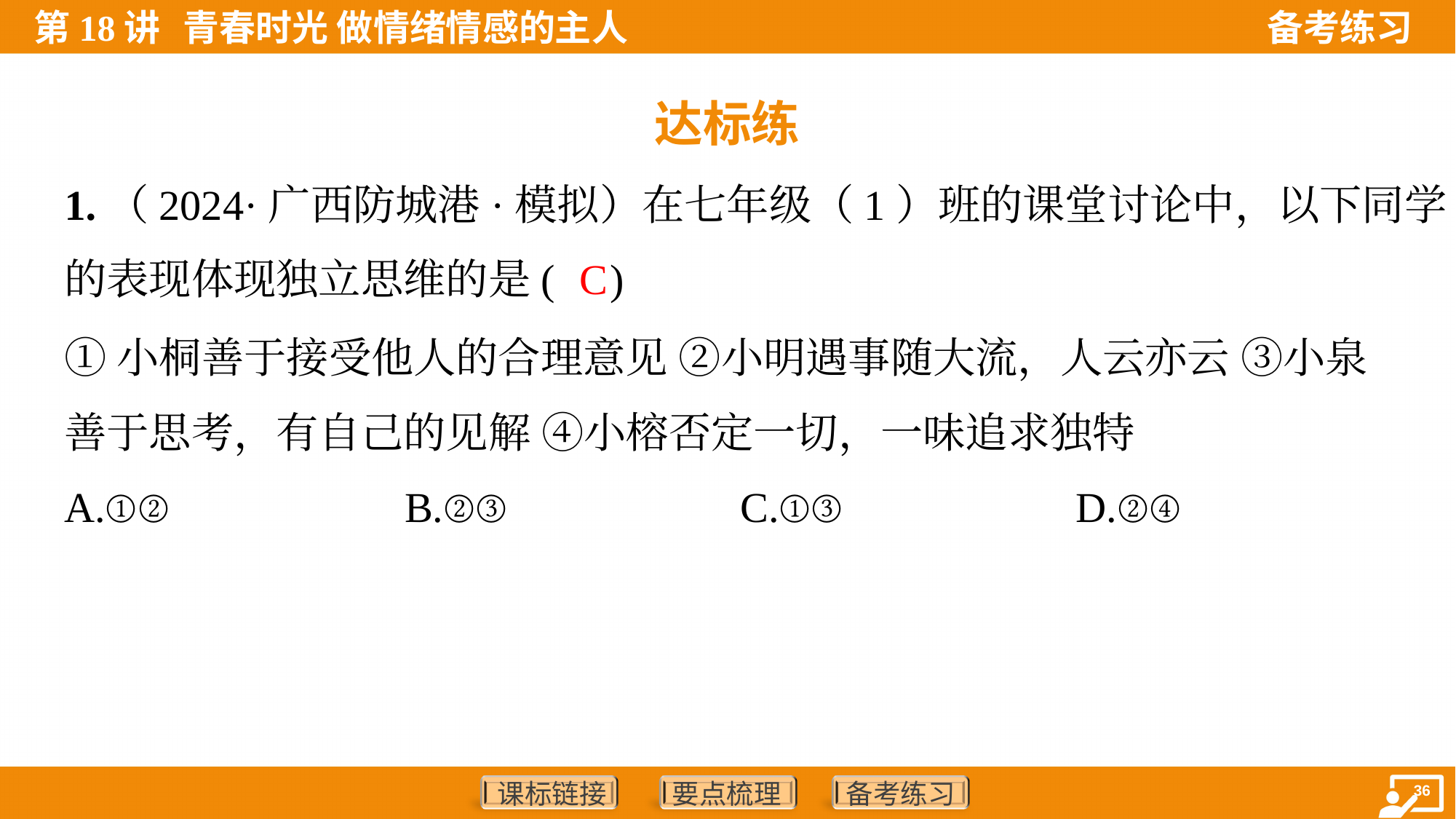

达标练
1.（2024·广西防城港·模拟）在七年级（1）班的课堂讨论中，以下同学
的表现体现独立思维的是(     )
C
①小桐善于接受他人的合理意见 ②小明遇事随大流，人云亦云 ③小泉
善于思考，有自己的见解 ④小榕否定一切，一味追求独特
A.①②	B.②③	C.①③	D.②④